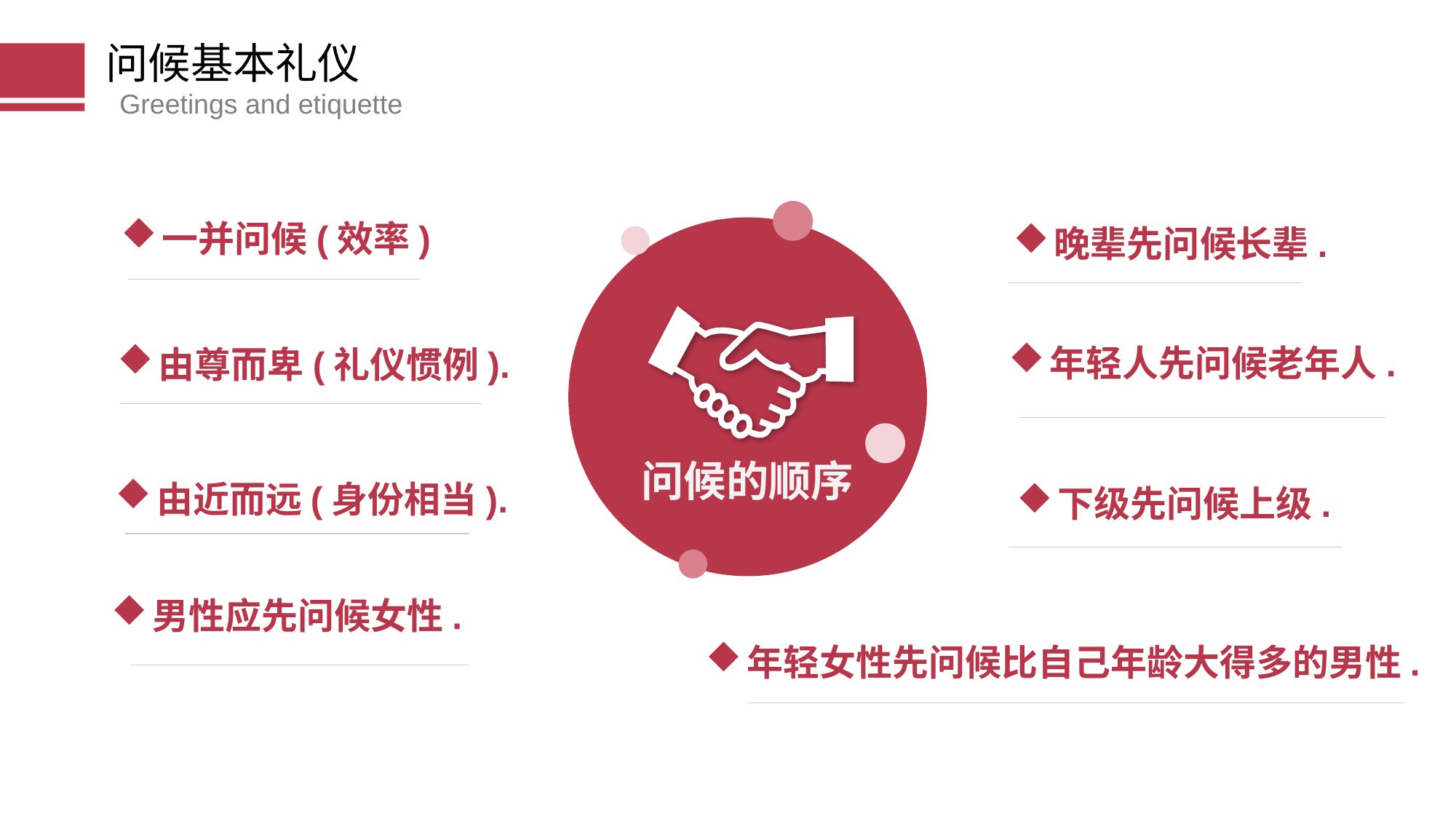

问候基本礼仪

Greetings and etiquette

一并问候(效率)
问候的顺序
晚辈先问候长辈.

年轻人先问候老年人.
由尊而卑(礼仪惯例).

由近而远(身份相当).
下级先问候上级.

男性应先问候女性.
年轻女性先问候比自己年龄大得多的男性.